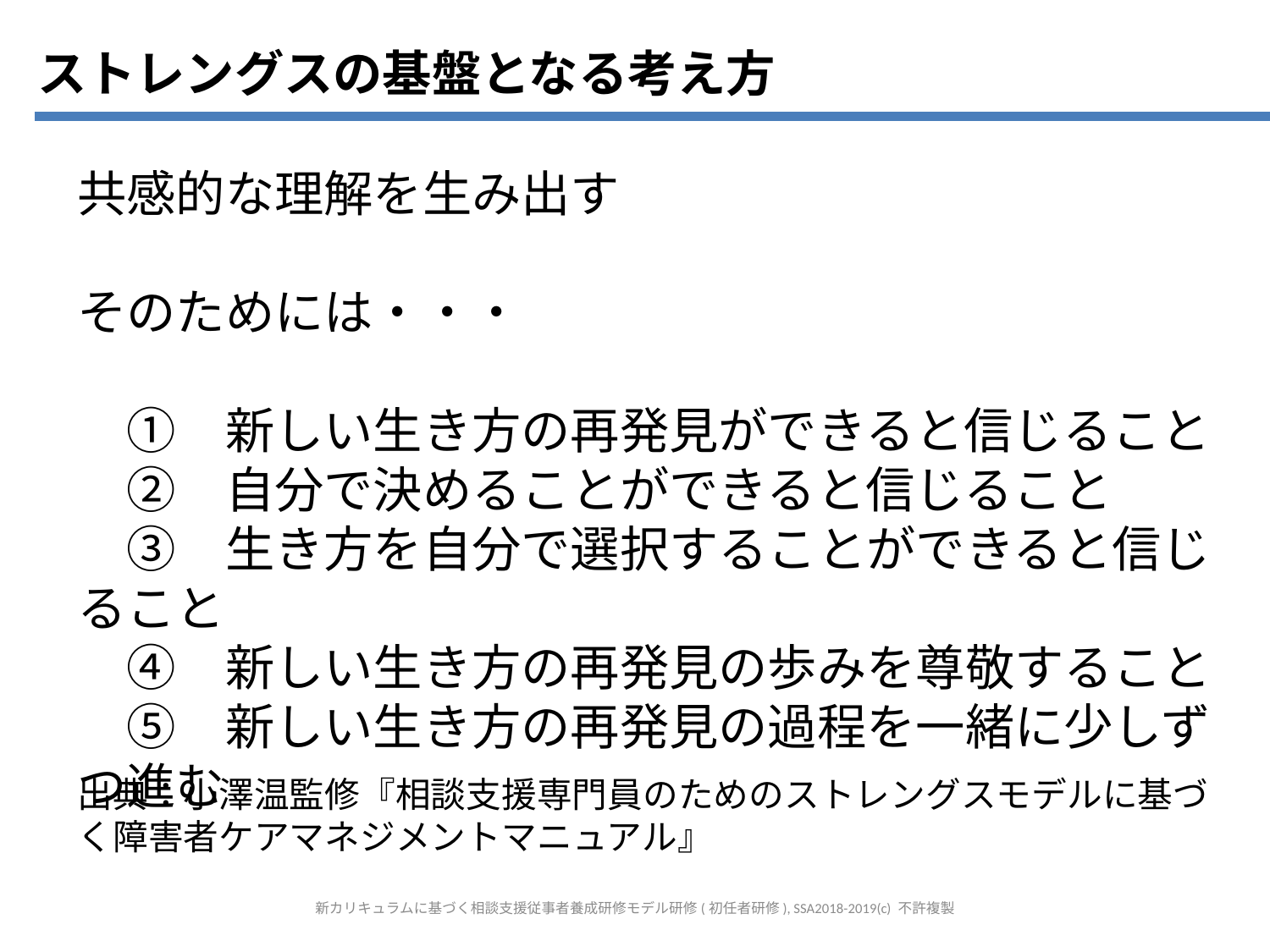

ストレングスの基盤となる考え方
共感的な理解を生み出す

そのためには・・・

　①　新しい生き方の再発見ができると信じること
　②　自分で決めることができると信じること
　③　生き方を自分で選択することができると信じること
　④　新しい生き方の再発見の歩みを尊敬すること
　⑤　新しい生き方の再発見の過程を一緒に少しずつ進む
出典：小澤温監修『相談支援専門員のためのストレングスモデルに基づく障害者ケアマネジメントマニュアル』
新カリキュラムに基づく相談支援従事者養成研修モデル研修(初任者研修), SSA2018-2019(c) 不許複製